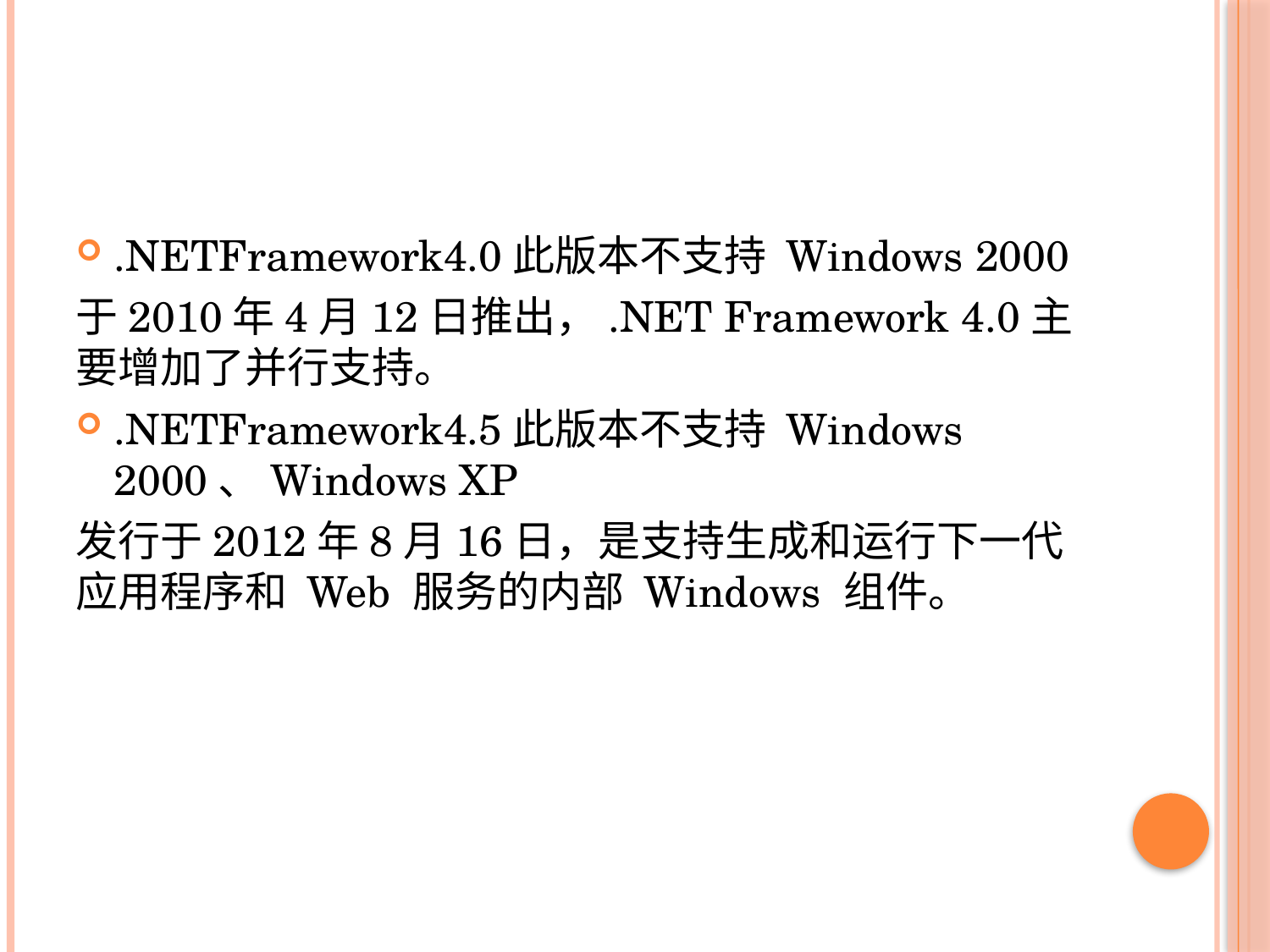

#
.NETFramework4.0此版本不支持 Windows 2000
于2010年4月12日推出，.NET Framework 4.0主要增加了并行支持。
.NETFramework4.5此版本不支持 Windows 2000、Windows XP
发行于2012年8月16日，是支持生成和运行下一代应用程序和 Web 服务的内部 Windows 组件。